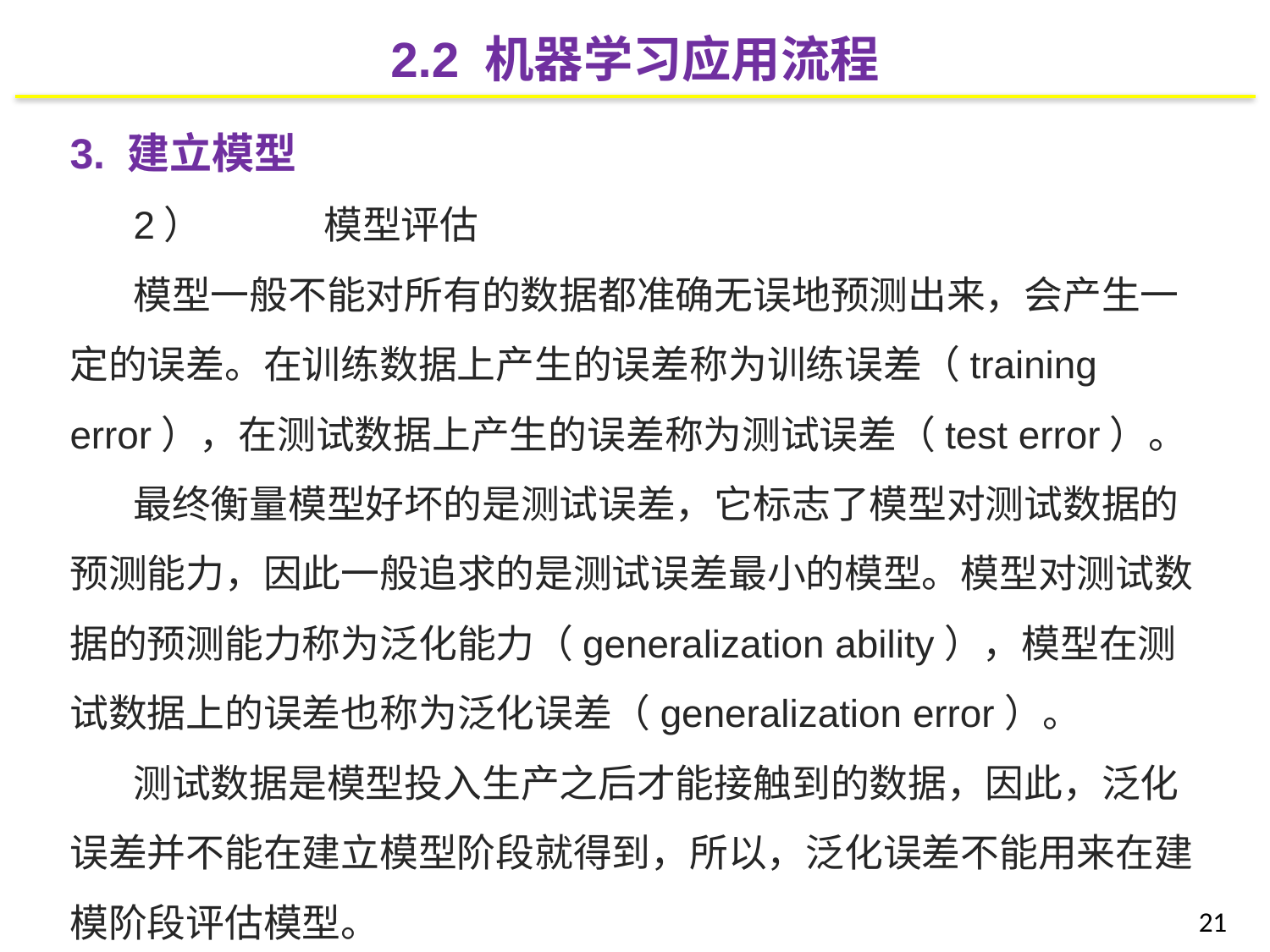

2.2 机器学习应用流程
3. 建立模型
2）	模型评估
模型一般不能对所有的数据都准确无误地预测出来，会产生一定的误差。在训练数据上产生的误差称为训练误差（training error），在测试数据上产生的误差称为测试误差（test error）。
最终衡量模型好坏的是测试误差，它标志了模型对测试数据的预测能力，因此一般追求的是测试误差最小的模型。模型对测试数据的预测能力称为泛化能力（generalization ability），模型在测试数据上的误差也称为泛化误差（generalization error）。
测试数据是模型投入生产之后才能接触到的数据，因此，泛化误差并不能在建立模型阶段就得到，所以，泛化误差不能用来在建模阶段评估模型。

21